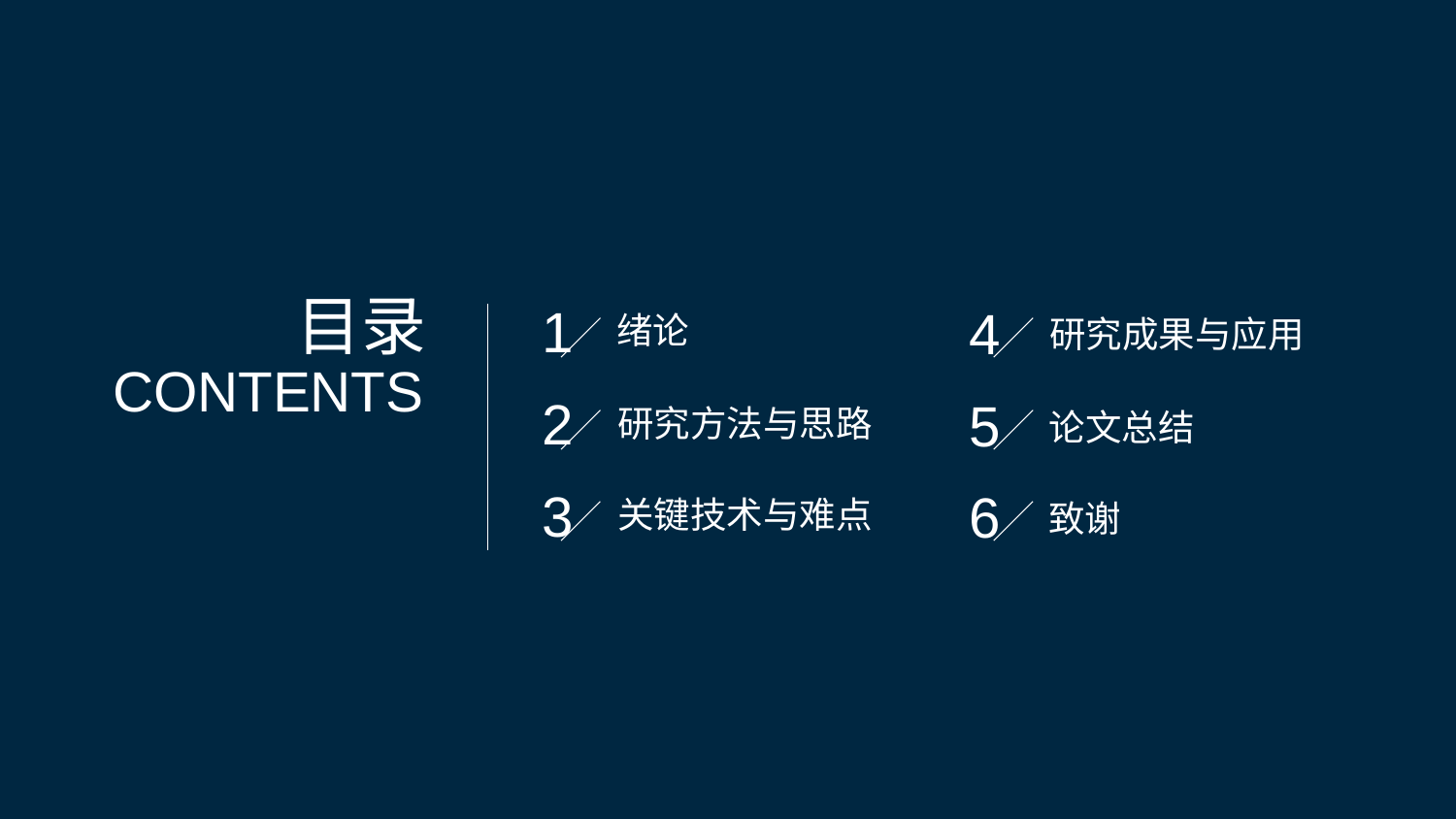

目录
CONTENTS
1
4
绪论
研究成果与应用
2
5
研究方法与思路
论文总结
3
6
关键技术与难点
致谢